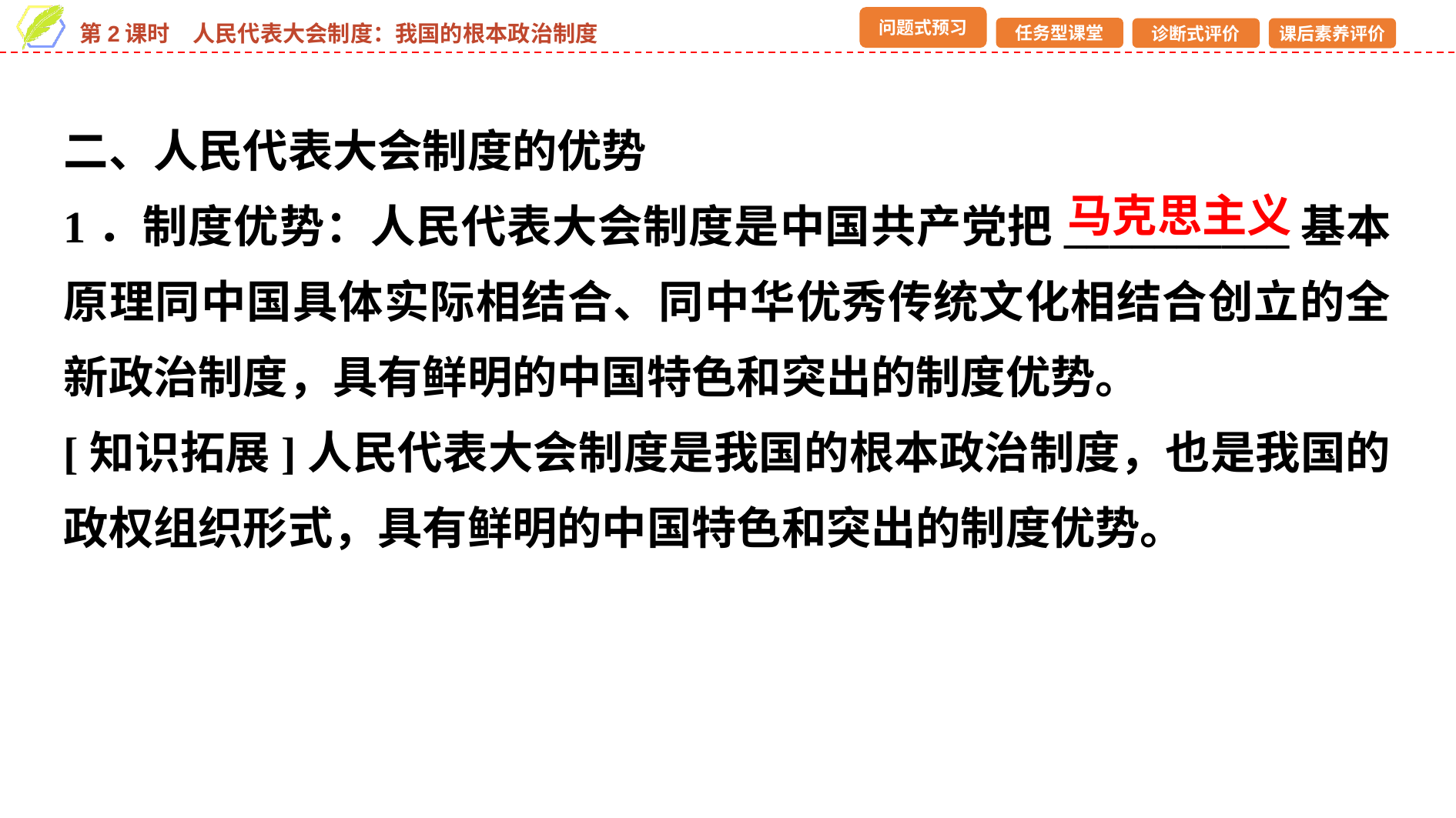

二、人民代表大会制度的优势
1．制度优势：人民代表大会制度是中国共产党把__________基本原理同中国具体实际相结合、同中华优秀传统文化相结合创立的全新政治制度，具有鲜明的中国特色和突出的制度优势。
[知识拓展]人民代表大会制度是我国的根本政治制度，也是我国的政权组织形式，具有鲜明的中国特色和突出的制度优势。
马克思主义